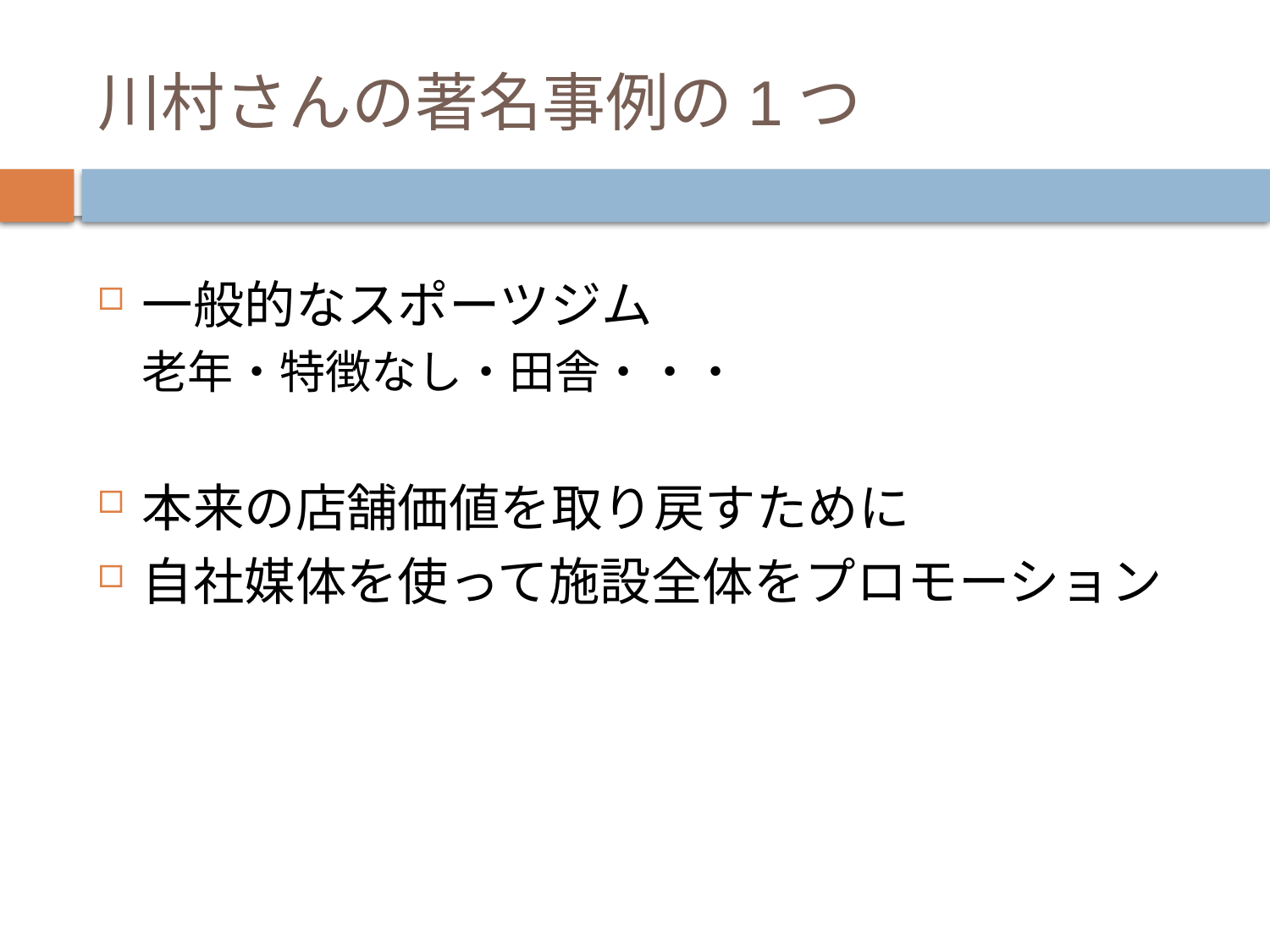

# 川村さんの著名事例の1つ
一般的なスポーツジム
老年・特徴なし・田舎・・・

本来の店舗価値を取り戻すために
自社媒体を使って施設全体をプロモーション